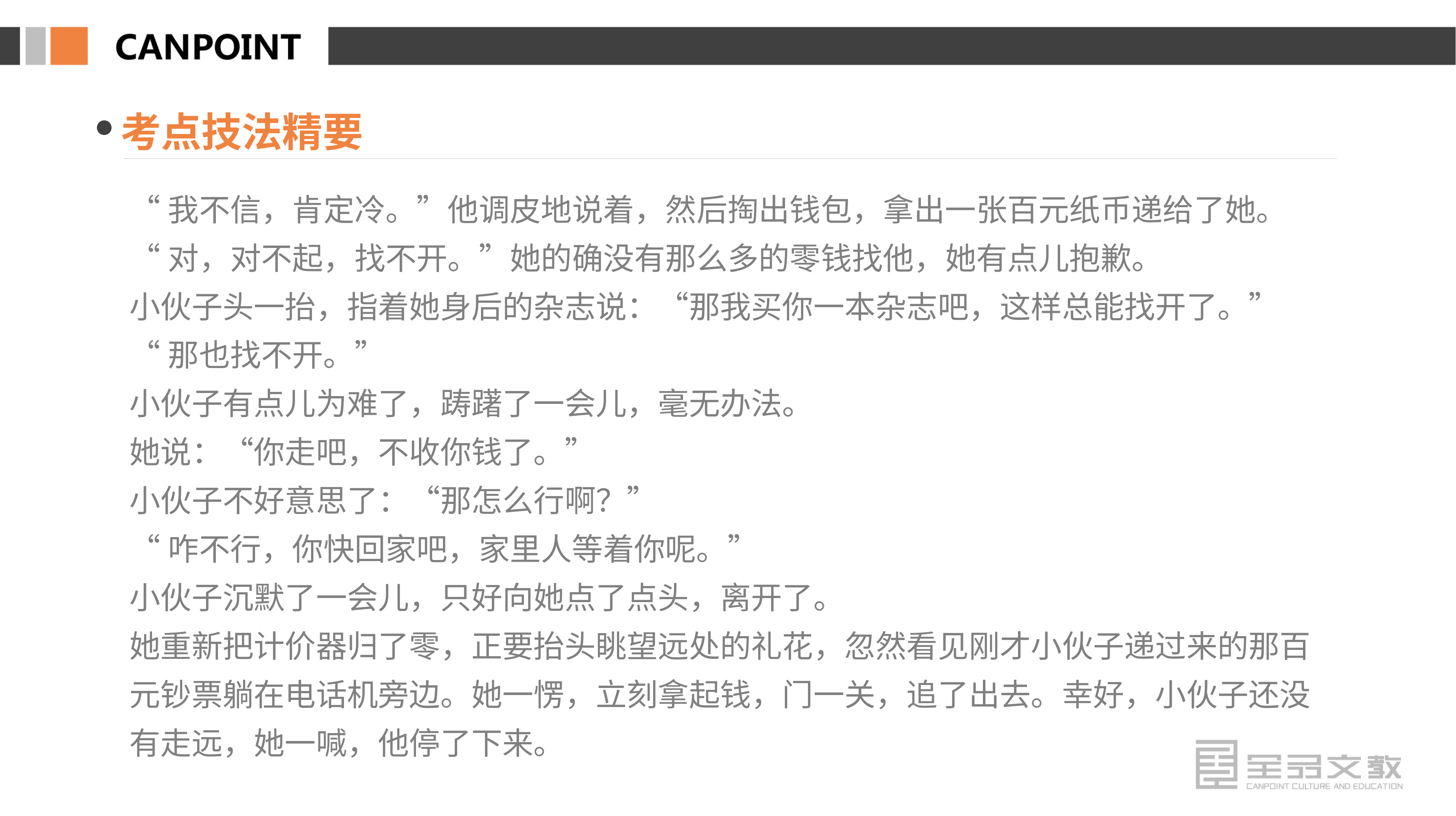

考点技法精要

“我不信，肯定冷。”他调皮地说着，然后掏出钱包，拿出一张百元纸币递给了她。
“对，对不起，找不开。”她的确没有那么多的零钱找他，她有点儿抱歉。
小伙子头一抬，指着她身后的杂志说：“那我买你一本杂志吧，这样总能找开了。”
“那也找不开。”
小伙子有点儿为难了，踌躇了一会儿，毫无办法。
她说：“你走吧，不收你钱了。”
小伙子不好意思了：“那怎么行啊？”
“咋不行，你快回家吧，家里人等着你呢。”
小伙子沉默了一会儿，只好向她点了点头，离开了。
她重新把计价器归了零，正要抬头眺望远处的礼花，忽然看见刚才小伙子递过来的那百元钞票躺在电话机旁边。她一愣，立刻拿起钱，门一关，追了出去。幸好，小伙子还没有走远，她一喊，他停了下来。